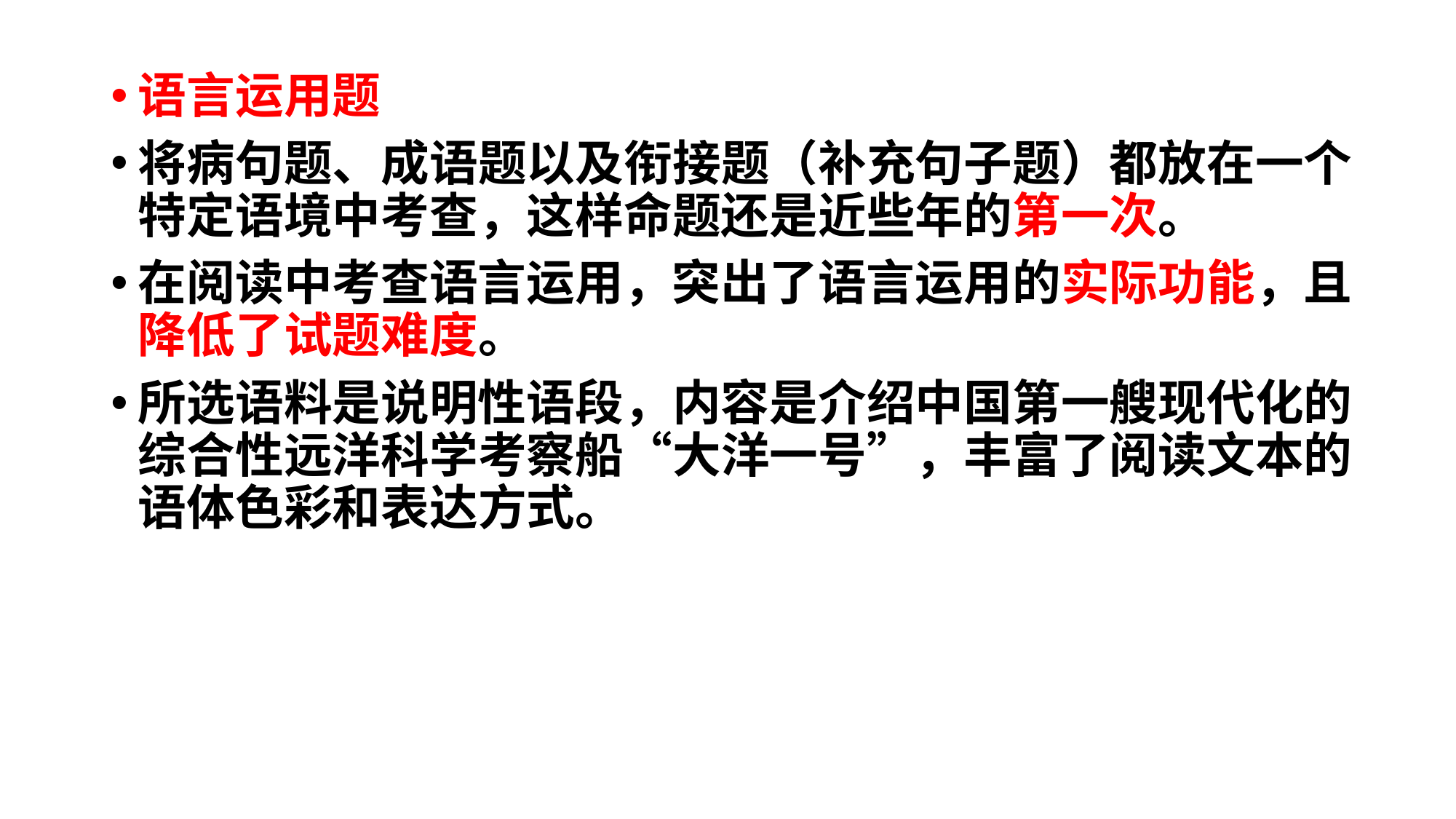

语言运用题
将病句题、成语题以及衔接题（补充句子题）都放在一个特定语境中考查，这样命题还是近些年的第一次。
在阅读中考查语言运用，突出了语言运用的实际功能，且降低了试题难度。
所选语料是说明性语段，内容是介绍中国第一艘现代化的综合性远洋科学考察船“大洋一号”，丰富了阅读文本的语体色彩和表达方式。